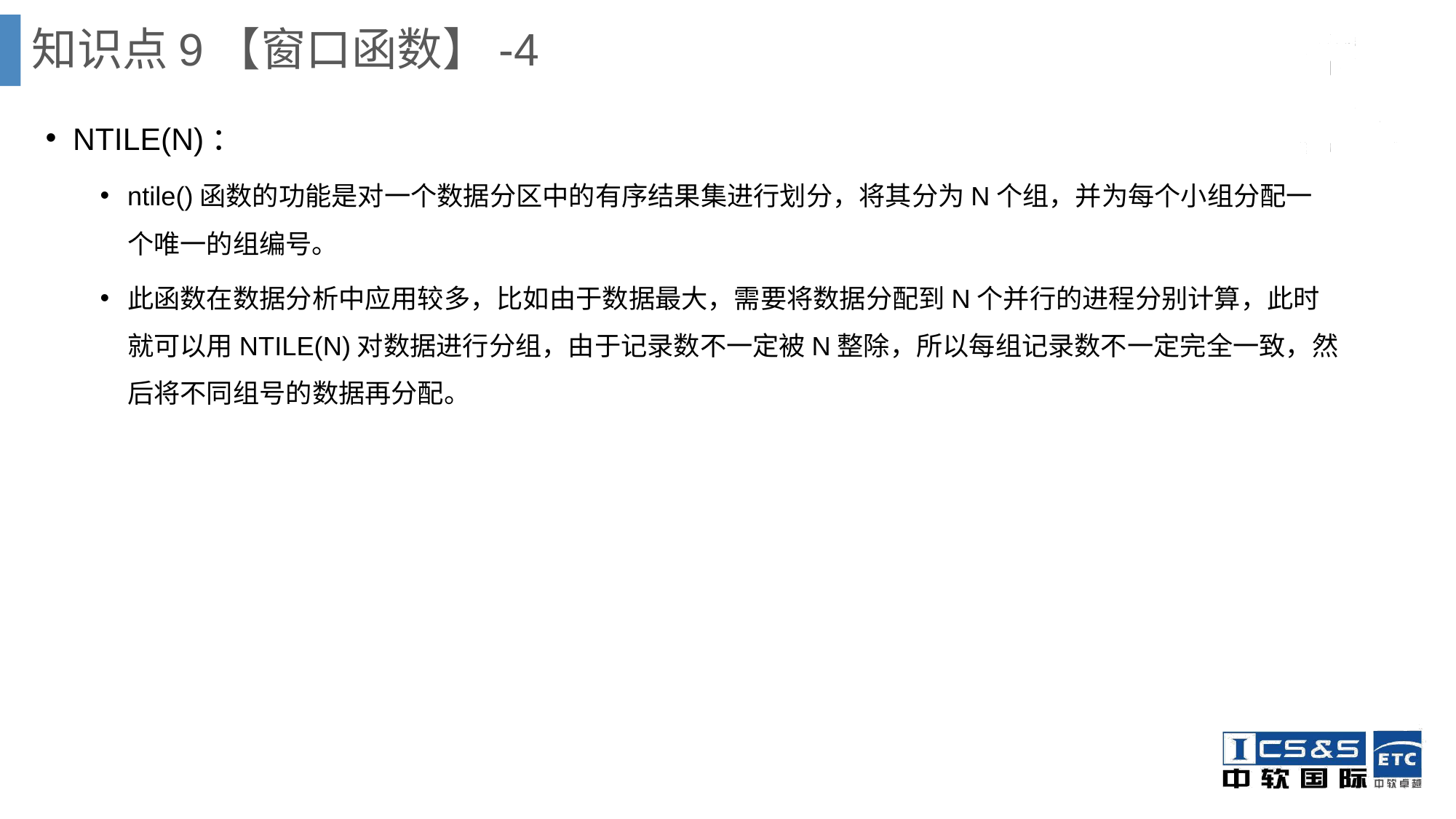

知识点9【窗口函数】-4
NTILE(N)：
ntile()函数的功能是对一个数据分区中的有序结果集进行划分，将其分为N个组，并为每个小组分配一个唯一的组编号。
此函数在数据分析中应用较多，比如由于数据最大，需要将数据分配到N个并行的进程分别计算，此时就可以用NTILE(N)对数据进行分组，由于记录数不一定被N整除，所以每组记录数不一定完全一致，然后将不同组号的数据再分配。